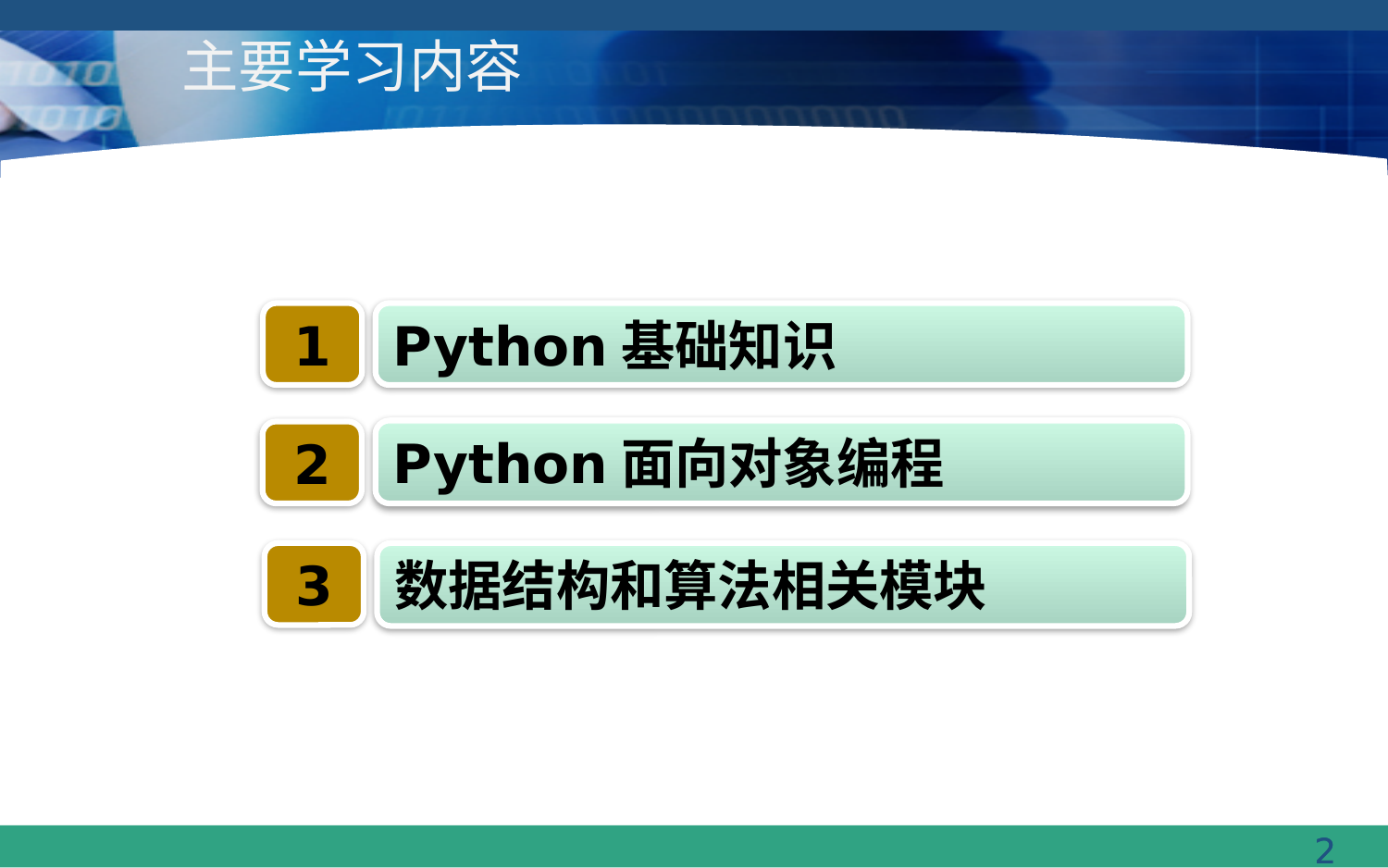

# 主要学习内容
1
Python基础知识
Python面向对象编程
2
3
数据结构和算法相关模块